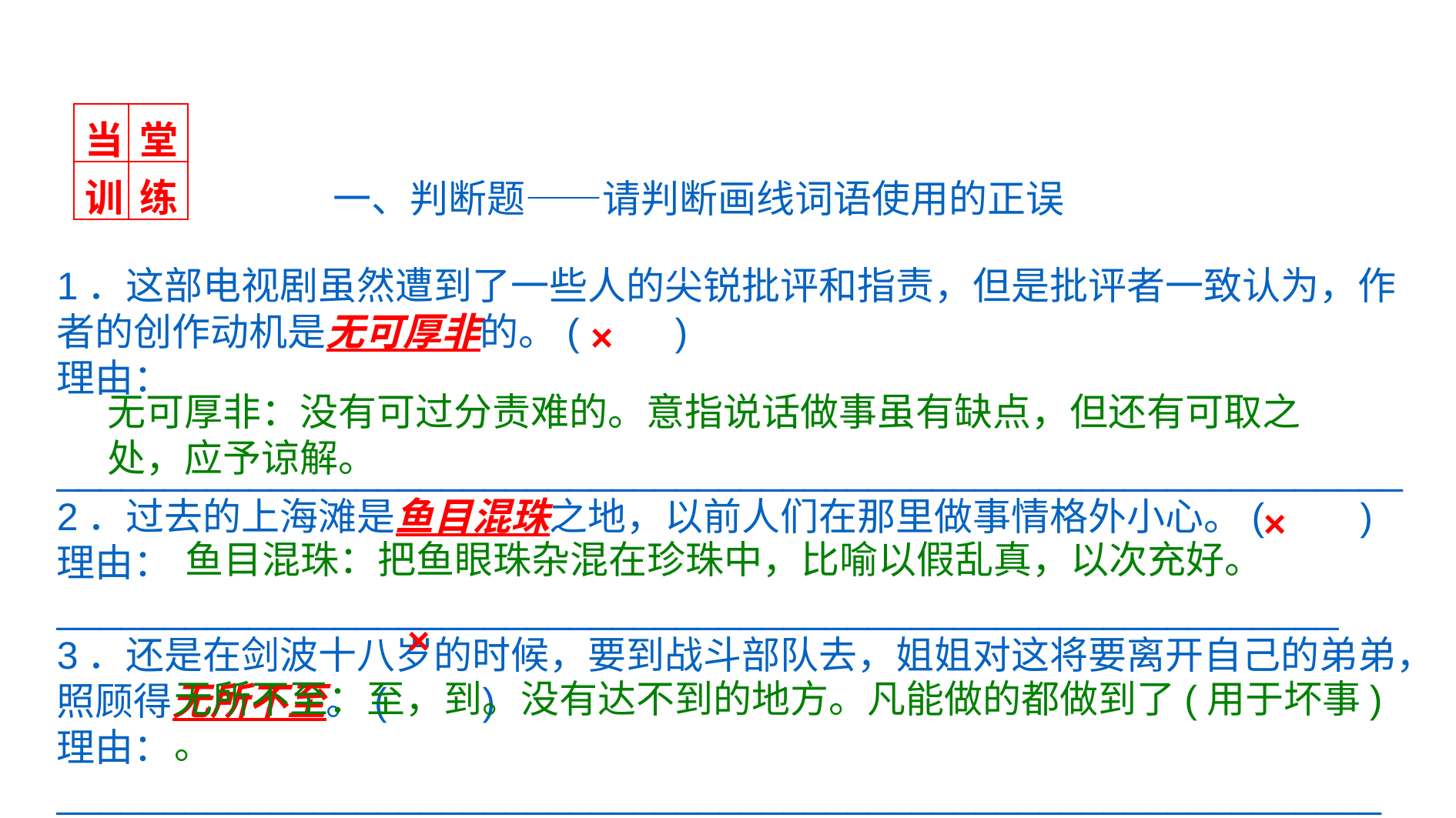

| 当 | 堂 |
| --- | --- |
| 训 | 练 |
一、判断题——请判断画线词语使用的正误

1．这部电视剧虽然遭到了一些人的尖锐批评和指责，但是批评者一致认为，作
者的创作动机是无可厚非的。(　　)
理由：

_______________________________________________________________
2．过去的上海滩是鱼目混珠之地，以前人们在那里做事情格外小心。(　　)
理由：____________________________________________________________
3．还是在剑波十八岁的时候，要到战斗部队去，姐姐对这将要离开自己的弟弟，
照顾得无所不至。(　　)
理由：______________________________________________________________

×
无可厚非：没有可过分责难的。意指说话做事虽有缺点，但还有可取之处，应予谅解。
×
鱼目混珠：把鱼眼珠杂混在珍珠中，比喻以假乱真，以次充好。
×
无所不至：至，到。没有达不到的地方。凡能做的都做到了(用于坏事) 。